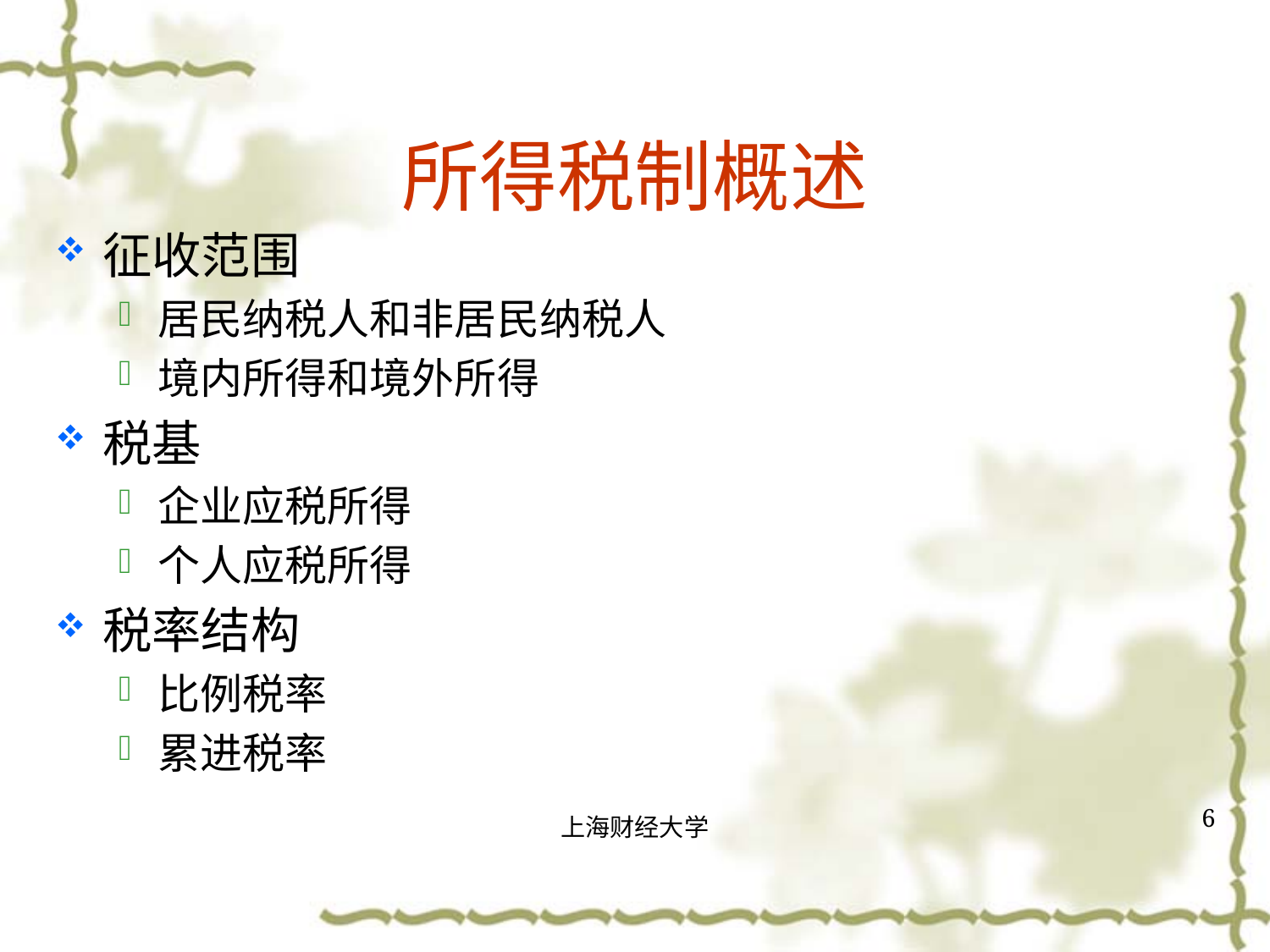

# 所得税制概述
征收范围
居民纳税人和非居民纳税人
境内所得和境外所得
税基
企业应税所得
个人应税所得
税率结构
比例税率
累进税率
6
上海财经大学